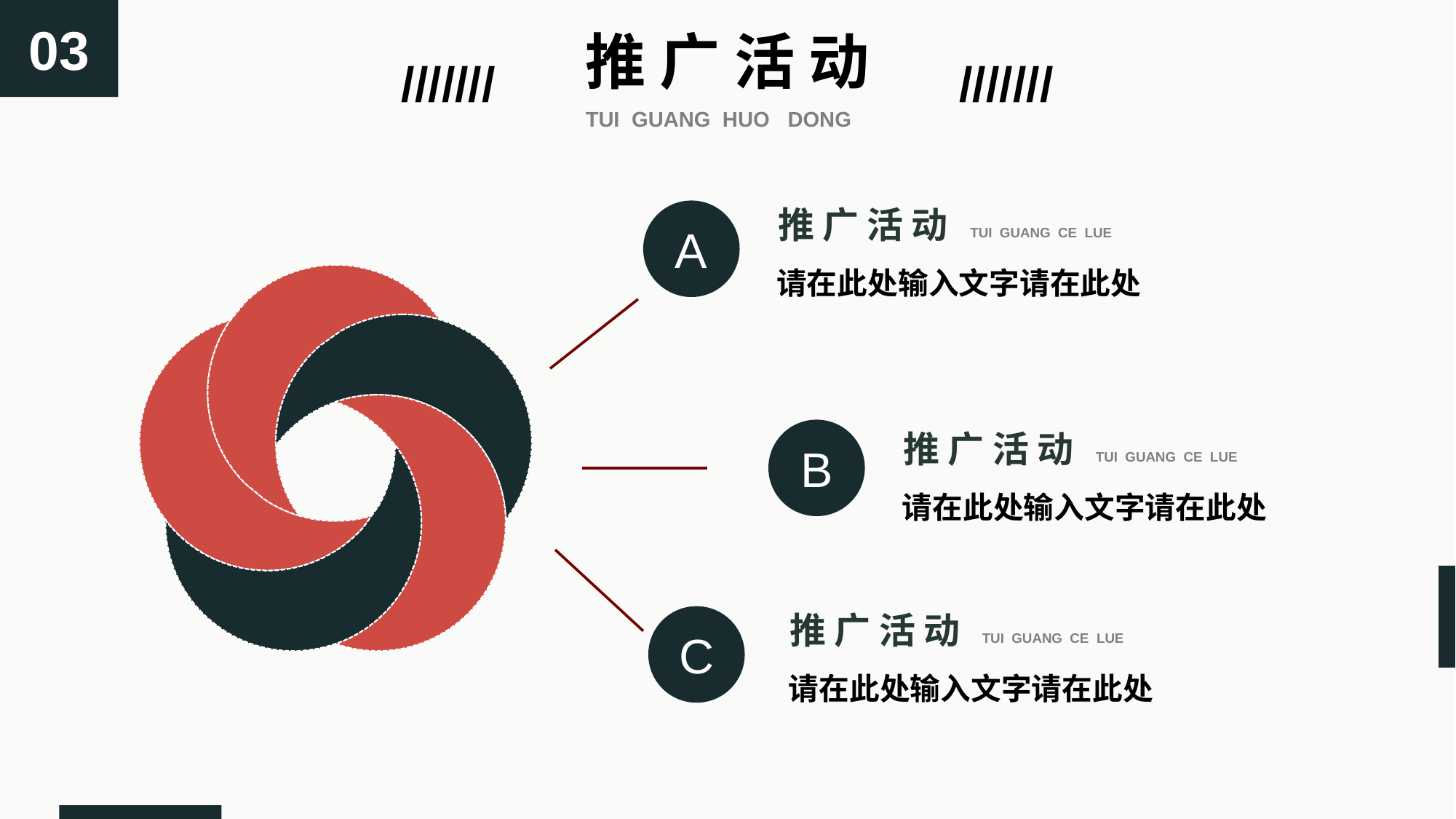

03
推 广 活 动
///////
///////
TUI  GUANG  HUO   DONG
推 广 活 动
TUI  GUANG  CE  LUE
请在此处输入文字请在此处
A

B
推 广 活 动
TUI  GUANG  CE  LUE
请在此处输入文字请在此处
推 广 活 动
TUI  GUANG  CE  LUE
请在此处输入文字请在此处
C